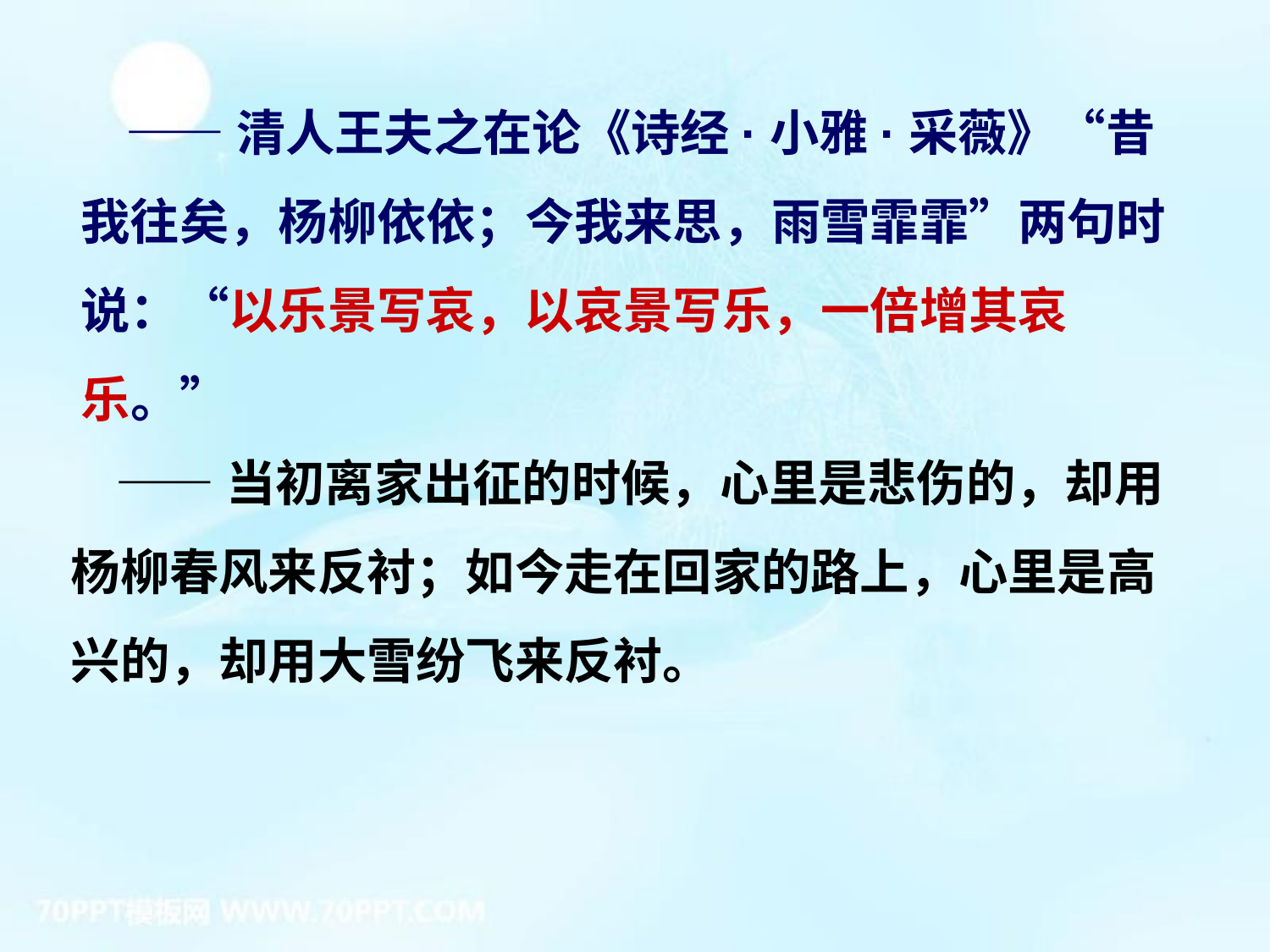

——清人王夫之在论《诗经·小雅·采薇》“昔我往矣，杨柳依依；今我来思，雨雪霏霏”两句时说：“以乐景写哀，以哀景写乐，一倍增其哀乐。”
    ——当初离家出征的时候，心里是悲伤的，却用杨柳春风来反衬；如今走在回家的路上，心里是高兴的，却用大雪纷飞来反衬。